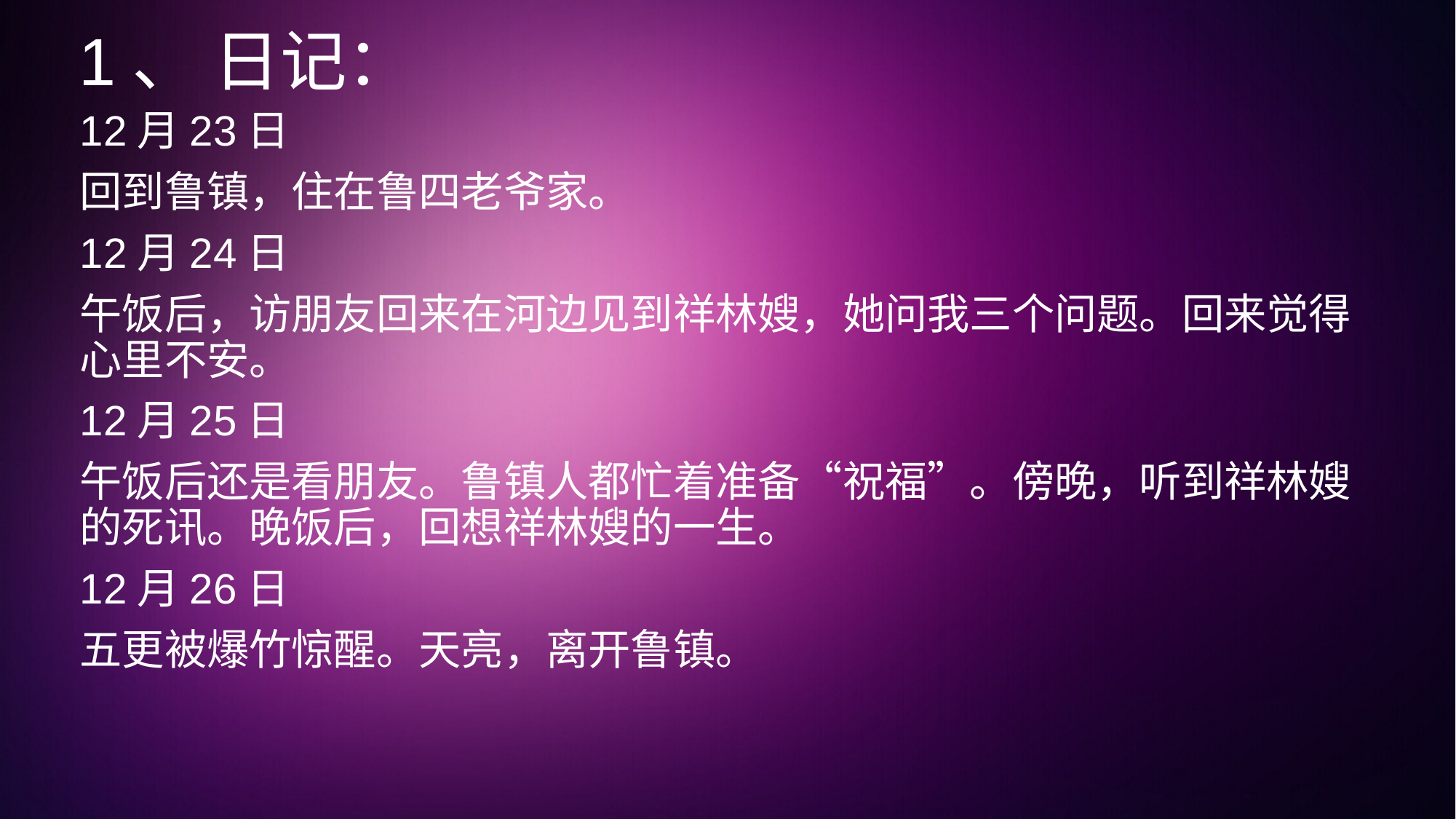

1、 日记：
12月23日
回到鲁镇，住在鲁四老爷家。
12月24日
午饭后，访朋友回来在河边见到祥林嫂，她问我三个问题。回来觉得心里不安。
12月25日
午饭后还是看朋友。鲁镇人都忙着准备“祝福”。傍晚，听到祥林嫂的死讯。晚饭后，回想祥林嫂的一生。
12月26日
五更被爆竹惊醒。天亮，离开鲁镇。